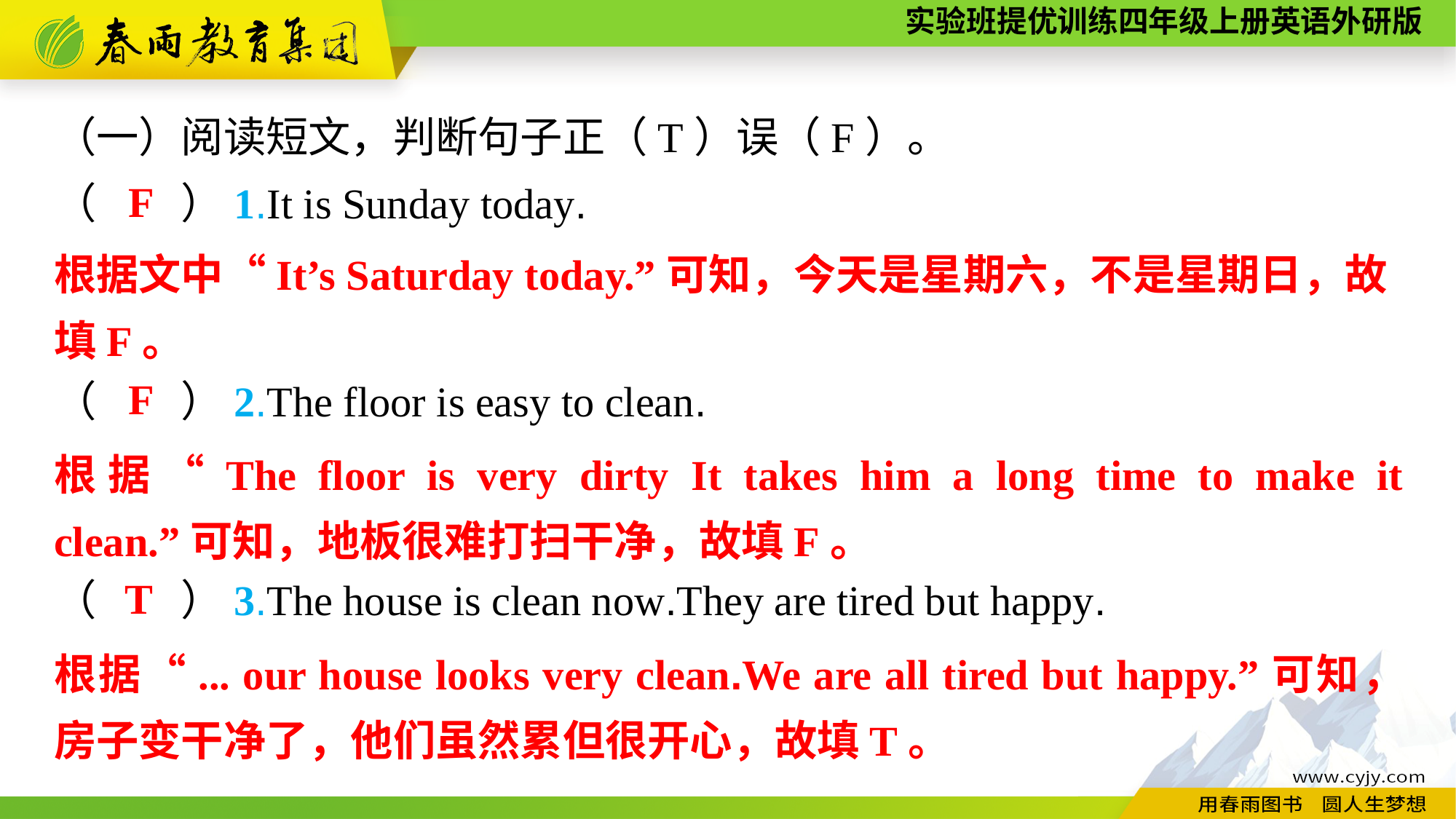

（一）阅读短文，判断句子正（T）误（F）。
（　　）1.It is Sunday today.

（　　）2.The floor is easy to clean.

（　　）3.The house is clean now.They are tired but happy.
F
根据文中“It’s Saturday today.”可知，今天是星期六，不是星期日，故
填F。
F
根据“The floor is very dirty It takes him a long time to make it clean.”可知，地板很难打扫干净，故填F。
T
根据“... our house looks very clean.We are all tired but happy.”可知，房子变干净了，他们虽然累但很开心，故填T。